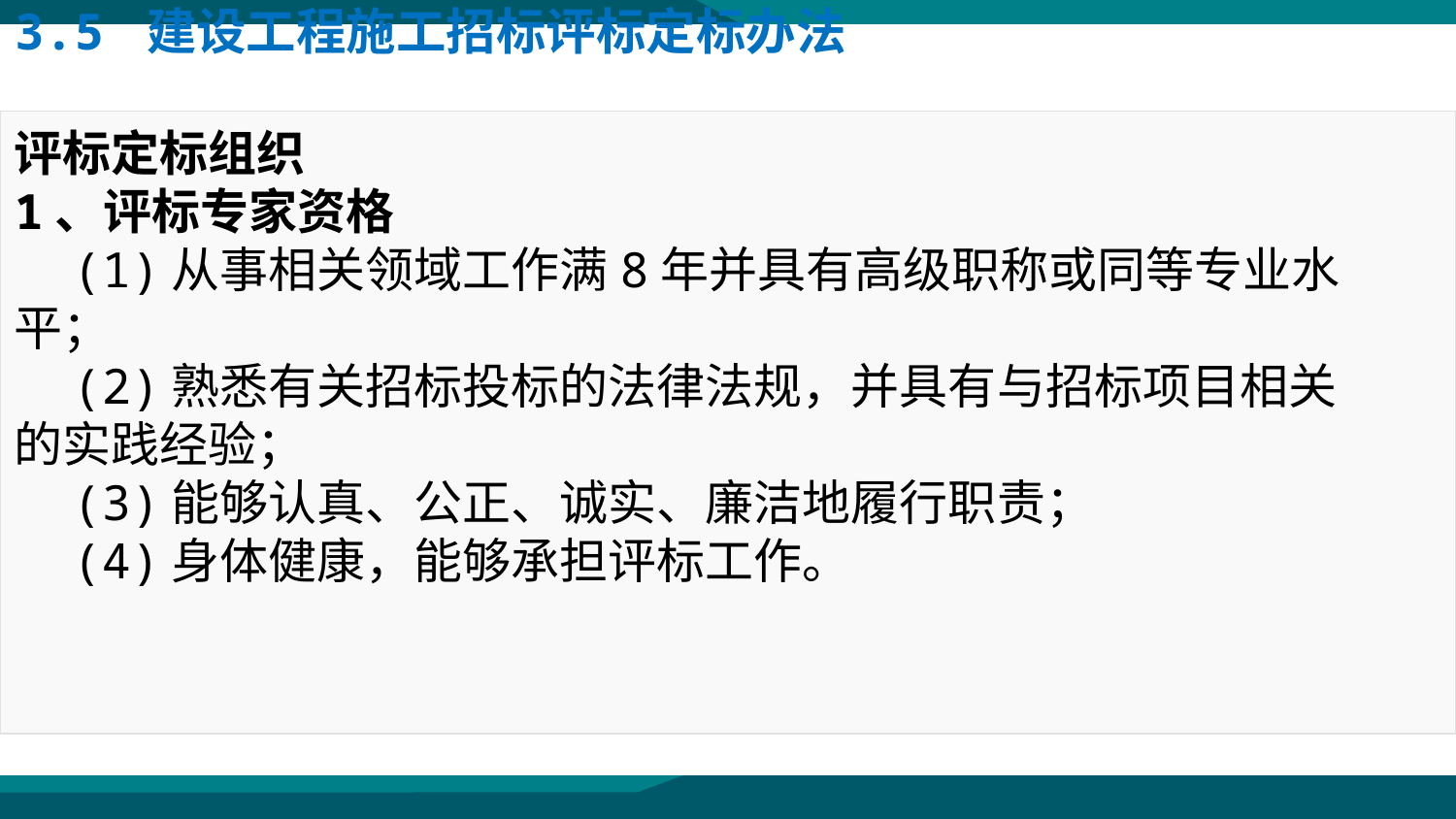

3.5 建设工程施工招标评标定标办法
评标定标组织
1、评标专家资格
  (1)从事相关领域工作满8年并具有高级职称或同等专业水平；
  (2)熟悉有关招标投标的法律法规，并具有与招标项目相关的实践经验；
  (3)能够认真、公正、诚实、廉洁地履行职责；
  (4)身体健康，能够承担评标工作。